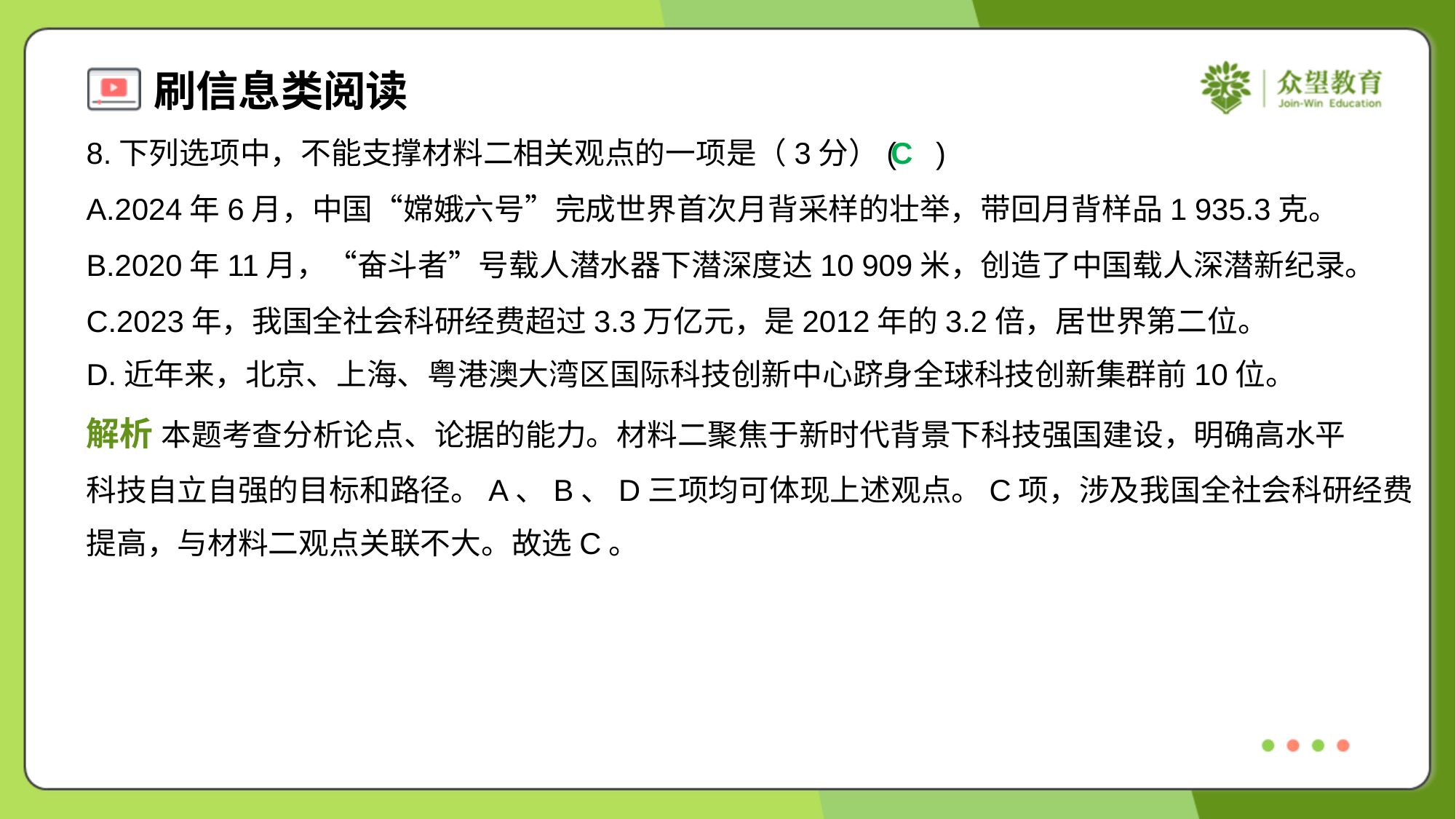

8.下列选项中，不能支撑材料二相关观点的一项是（3分）(     )
C
A.2024年6月，中国“嫦娥六号”完成世界首次月背采样的壮举，带回月背样品1 935.3克。
B.2020年11月，“奋斗者”号载人潜水器下潜深度达10 909米，创造了中国载人深潜新纪录。
C.2023年，我国全社会科研经费超过3.3万亿元，是2012年的3.2倍，居世界第二位。
D.近年来，北京、上海、粤港澳大湾区国际科技创新中心跻身全球科技创新集群前10位。
解析 本题考查分析论点、论据的能力。材料二聚焦于新时代背景下科技强国建设，明确高水平
科技自立自强的目标和路径。A、B、D三项均可体现上述观点。C项，涉及我国全社会科研经费
提高，与材料二观点关联不大。故选C。